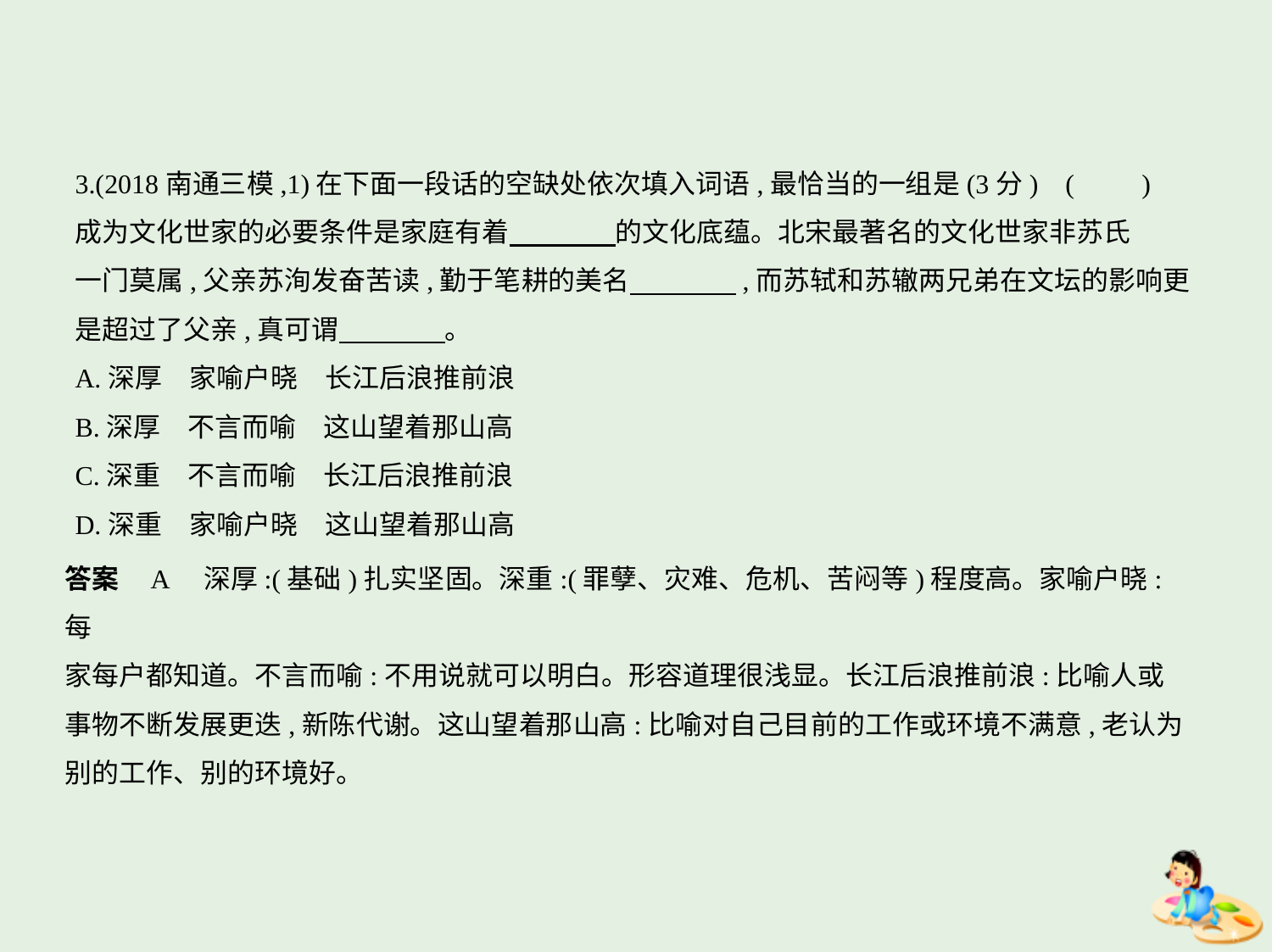

3.(2018南通三模,1)在下面一段话的空缺处依次填入词语,最恰当的一组是(3分) (　　)
成为文化世家的必要条件是家庭有着　　　    的文化底蕴。北宋最著名的文化世家非苏氏
一门莫属,父亲苏洵发奋苦读,勤于笔耕的美名　　　    ,而苏轼和苏辙两兄弟在文坛的影响更
是超过了父亲,真可谓　　　    。
A.深厚　家喻户晓　长江后浪推前浪
B.深厚　不言而喻　这山望着那山高
C.深重　不言而喻　长江后浪推前浪
D.深重　家喻户晓　这山望着那山高
答案    A　深厚:(基础)扎实坚固。深重:(罪孽、灾难、危机、苦闷等)程度高。家喻户晓:每
家每户都知道。不言而喻:不用说就可以明白。形容道理很浅显。长江后浪推前浪:比喻人或
事物不断发展更迭,新陈代谢。这山望着那山高:比喻对自己目前的工作或环境不满意,老认为
别的工作、别的环境好。